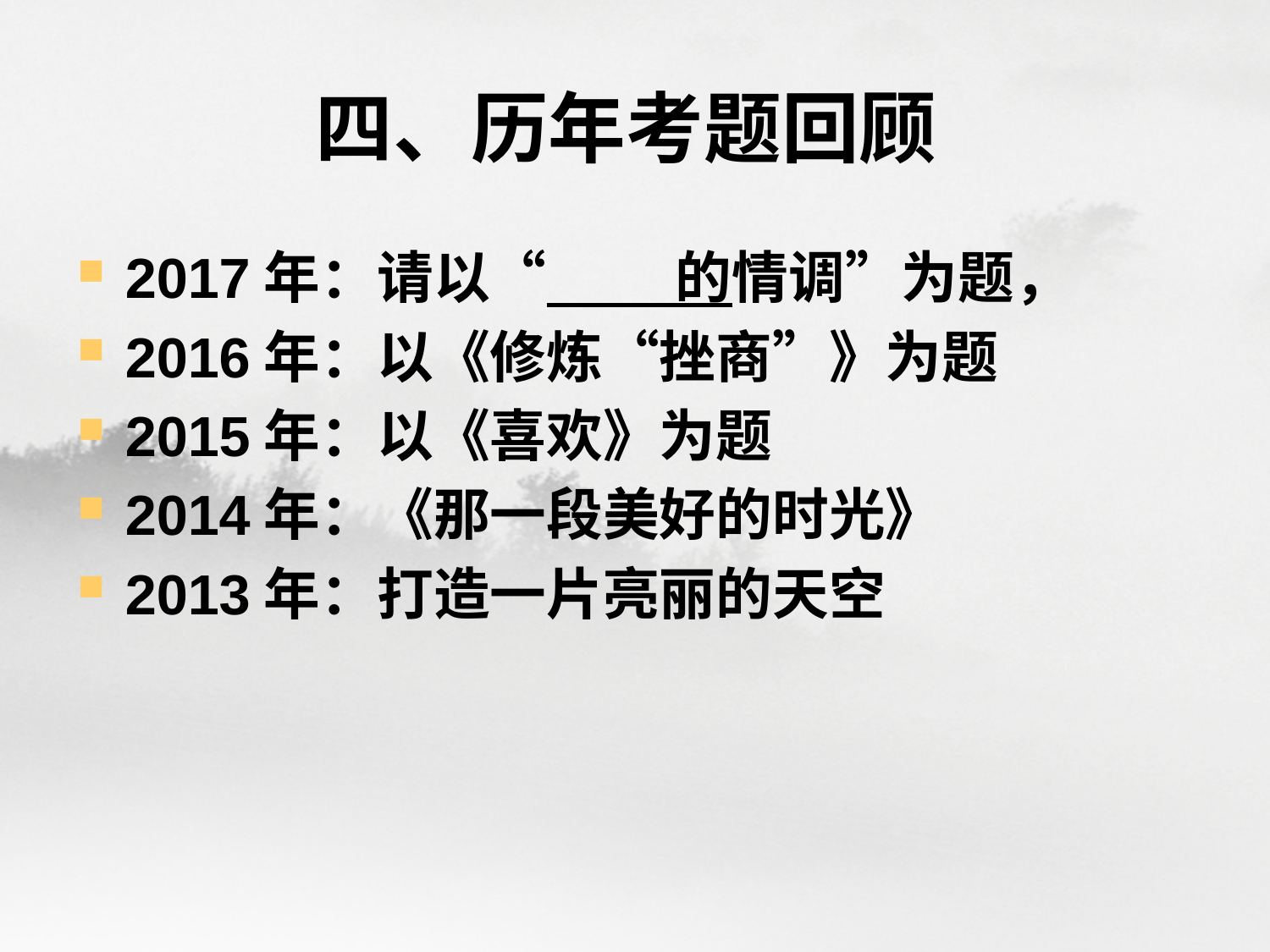

# 四、历年考题回顾
2017年：请以“          的情调”为题，
2016年：以《修炼“挫商”》为题
2015年：以《喜欢》为题
2014年：《那一段美好的时光》
2013年：打造一片亮丽的天空